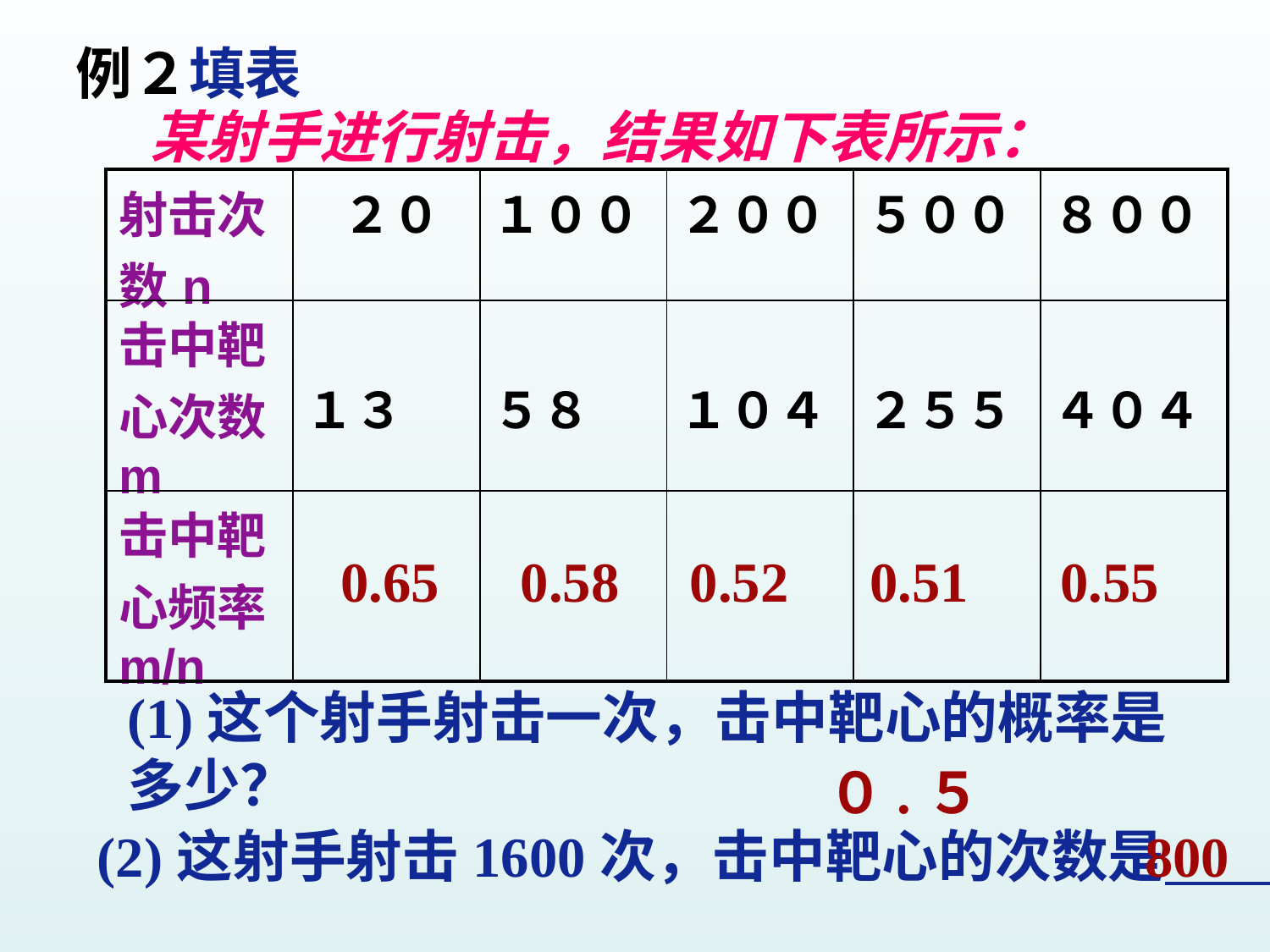

例２填表
某射手进行射击，结果如下表所示：
| 射击次数n | ２０ | １００ | ２００ | ５００ | ８００ |
| --- | --- | --- | --- | --- | --- |
| 击中靶心次数m | １３ | ５８ | １０４ | ２５５ | ４０４ |
| 击中靶心频率m/n |  |  |  |  |  |
0.65
0.58
0.52
0.51
0.55
(1)这个射手射击一次，击中靶心的概率是多少？
０.５
(2)这射手射击1600次，击中靶心的次数是　　。
800